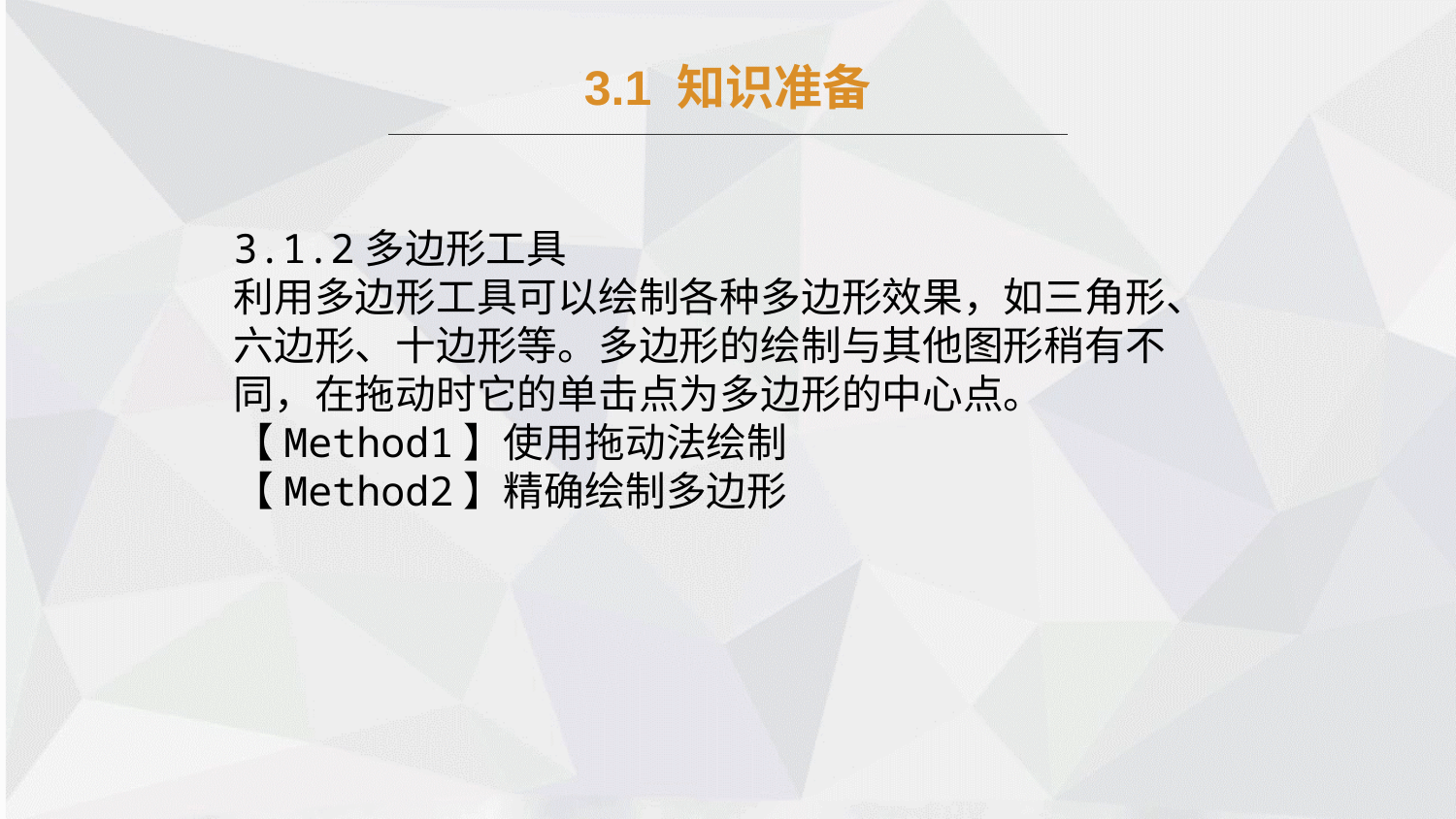

3.1 知识准备
3.1.2多边形工具
利用多边形工具可以绘制各种多边形效果，如三角形、六边形、十边形等。多边形的绘制与其他图形稍有不同，在拖动时它的单击点为多边形的中心点。
【Method1】使用拖动法绘制
【Method2】精确绘制多边形